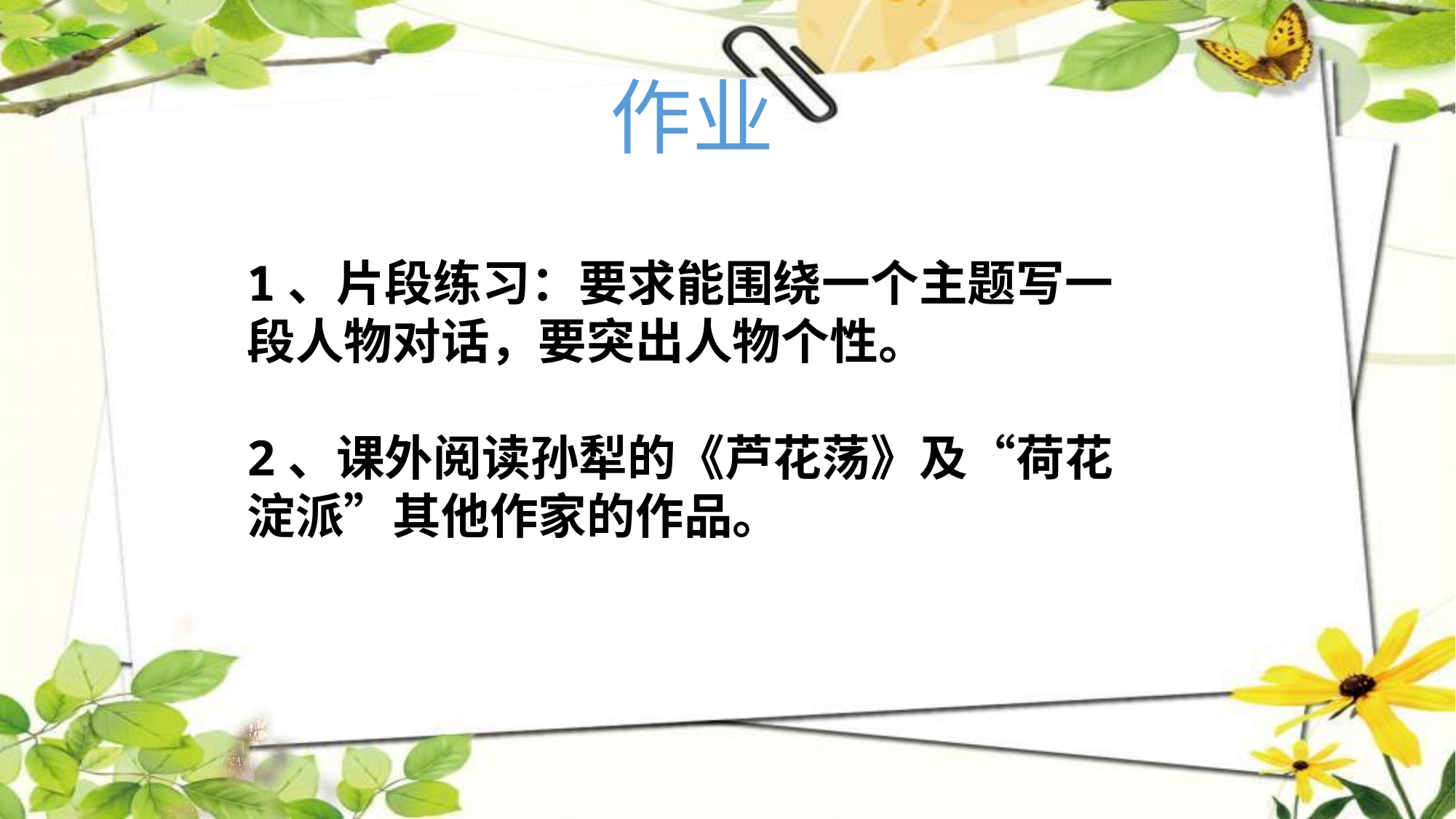

作业
1、片段练习：要求能围绕一个主题写一段人物对话，要突出人物个性。

2、课外阅读孙犁的《芦花荡》及“荷花淀派”其他作家的作品。